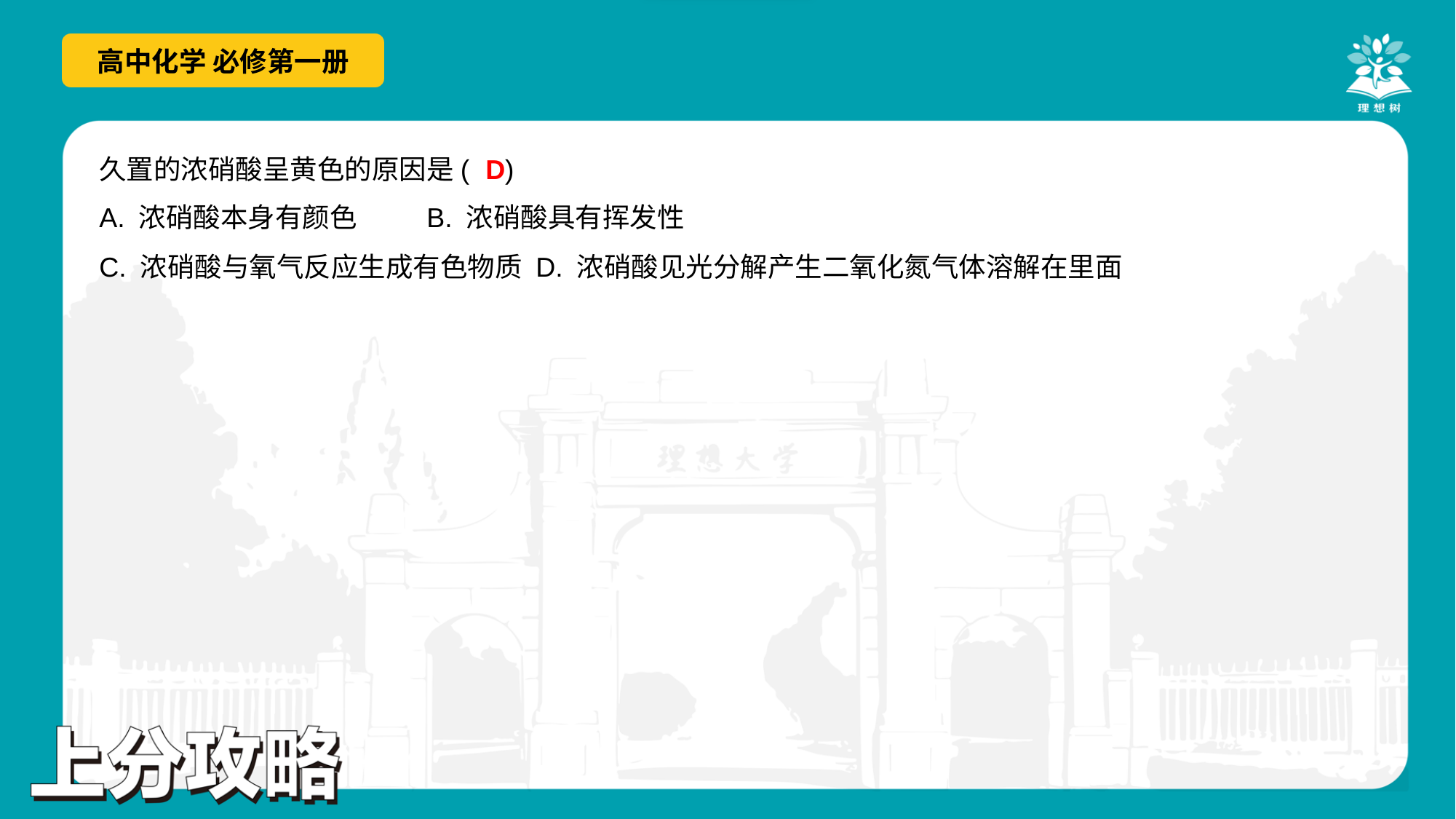

D
久置的浓硝酸呈黄色的原因是(     )
A. 浓硝酸本身有颜色	B. 浓硝酸具有挥发性
C. 浓硝酸与氧气反应生成有色物质	D. 浓硝酸见光分解产生二氧化氮气体溶解在里面